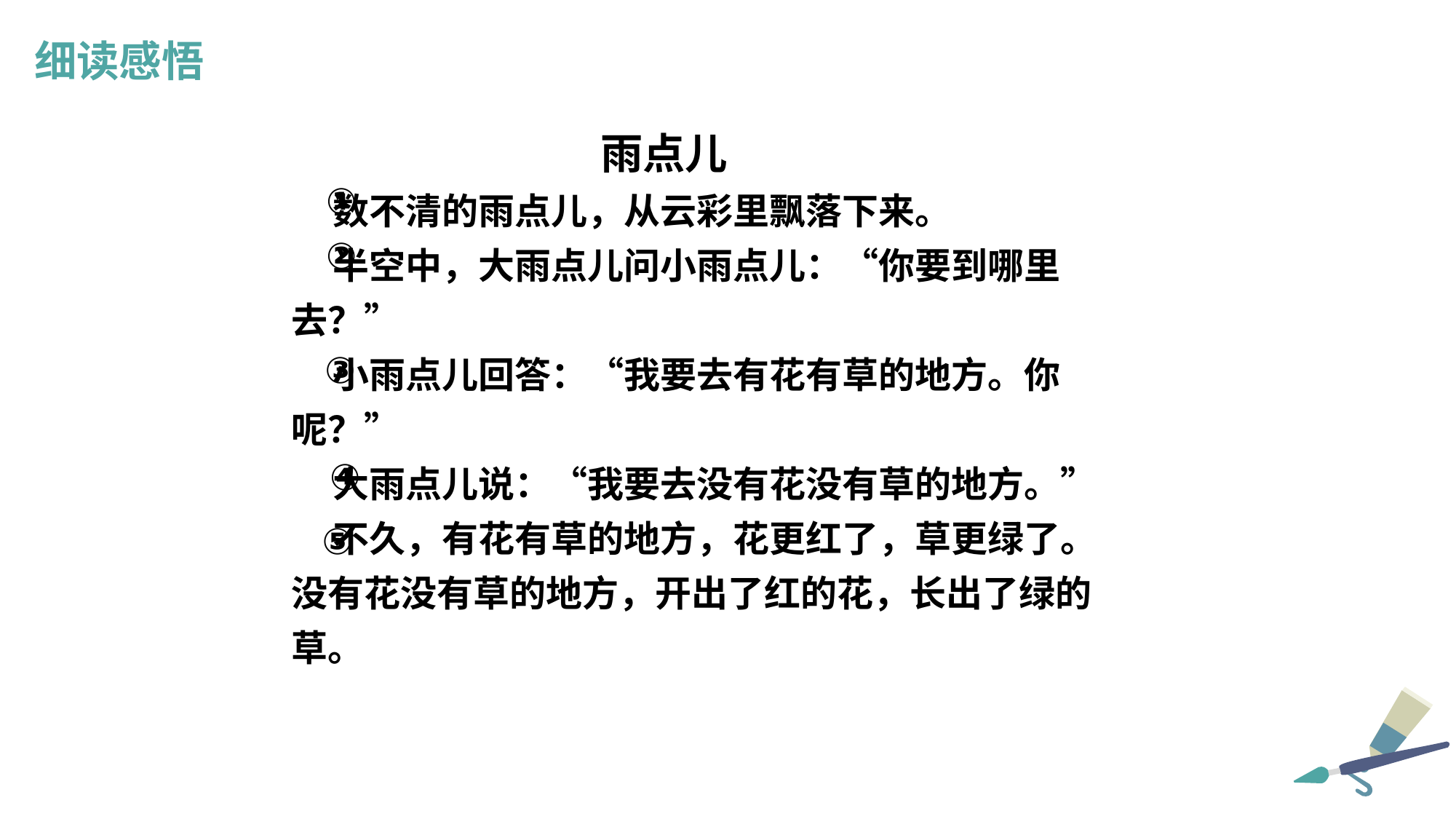

细读感悟
                                 雨点儿
    数不清的雨点儿，从云彩里飘落下来。
    半空中，大雨点儿问小雨点儿：“你要到哪里去？”
    小雨点儿回答：“我要去有花有草的地方。你呢？”
    大雨点儿说：“我要去没有花没有草的地方。”
    不久，有花有草的地方，花更红了，草更绿了。没有花没有草的地方，开出了红的花，长出了绿的草。

①
②
③
④
⑤